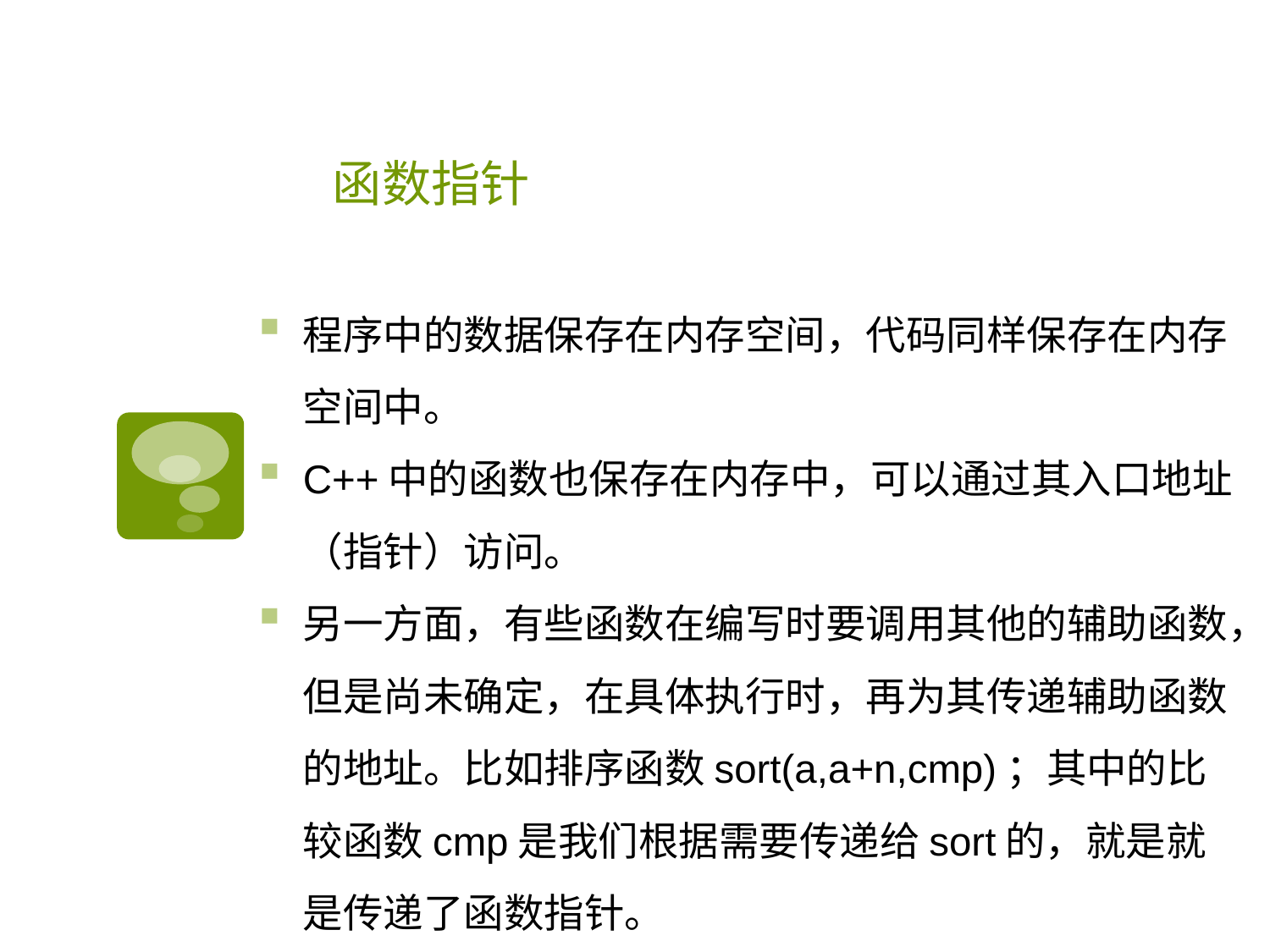

# 函数指针
程序中的数据保存在内存空间，代码同样保存在内存空间中。
C++中的函数也保存在内存中，可以通过其入口地址（指针）访问。
另一方面，有些函数在编写时要调用其他的辅助函数，但是尚未确定，在具体执行时，再为其传递辅助函数的地址。比如排序函数sort(a,a+n,cmp)；其中的比较函数cmp是我们根据需要传递给sort的，就是就是传递了函数指针。